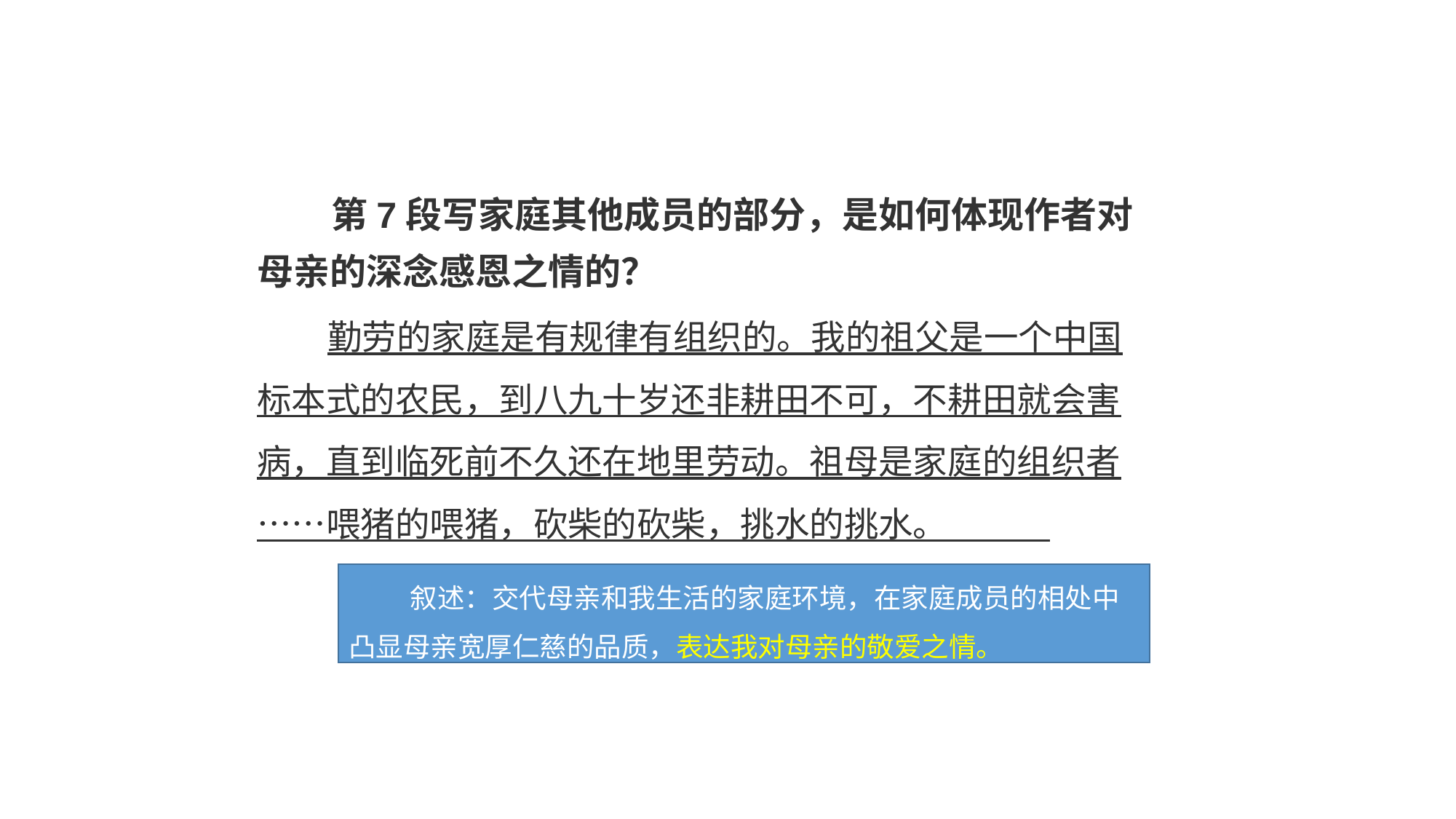

# 第7段写家庭其他成员的部分，是如何体现作者对母亲的深念感恩之情的？
        勤劳的家庭是有规律有组织的。我的祖父是一个中国标本式的农民，到八九十岁还非耕田不可，不耕田就会害病，直到临死前不久还在地里劳动。祖母是家庭的组织者……喂猪的喂猪，砍柴的砍柴，挑水的挑水。
   叙述：交代母亲和我生活的家庭环境，在家庭成员的相处中凸显母亲宽厚仁慈的品质，表达我对母亲的敬爱之情。